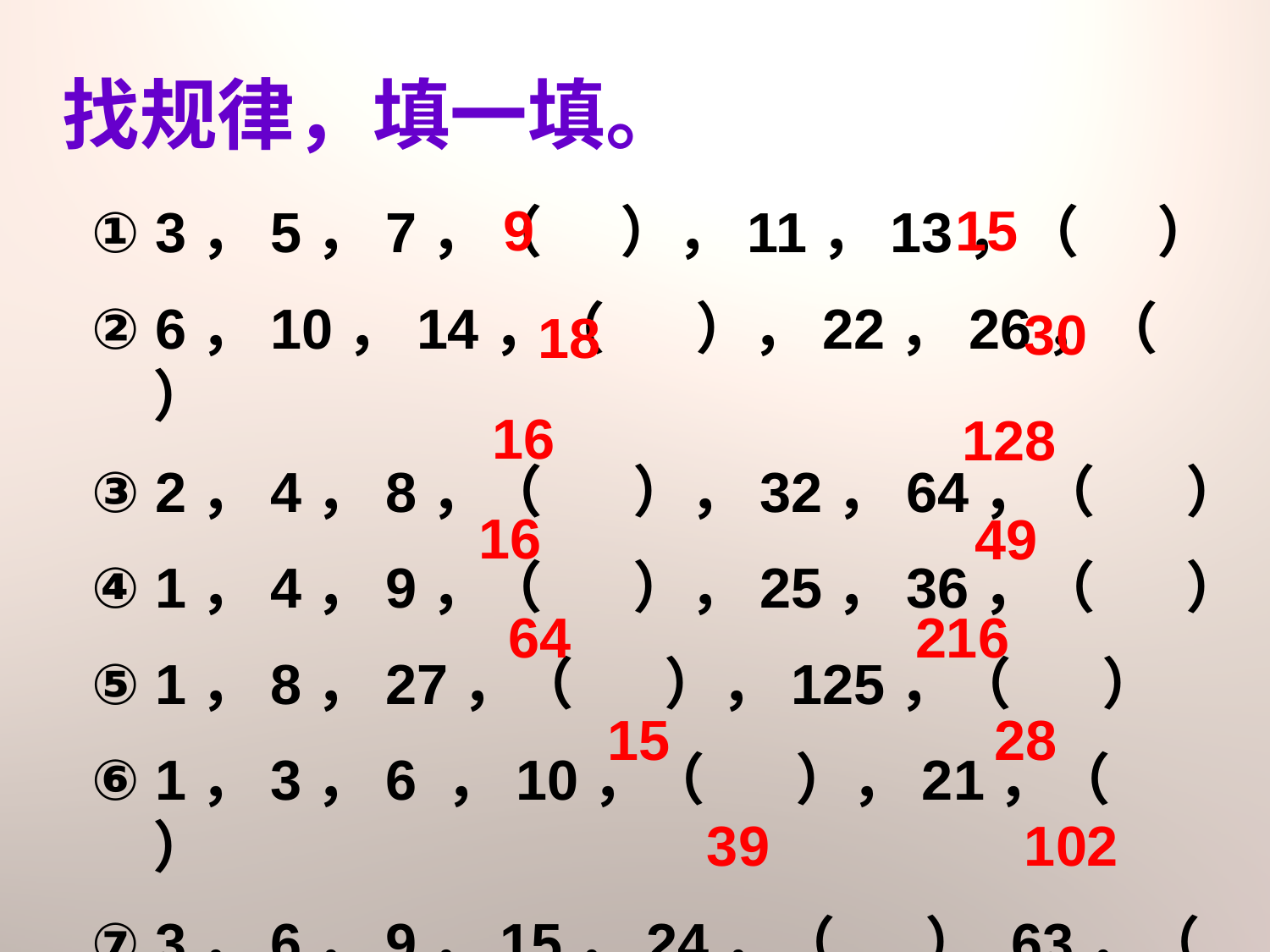

找规律，填一填。
  9
15
 3，5，7，（      ），11，13，（      ）
 6，10，14，（       ），22，26，（       ）
 2，4，8，（       ），32，64，（       ）
 1，4，9，（       ），25，36，（       ）
 1，8，27，（       ），125，（       ）
 1，3，6 ，10，（       ），21，（       ）
 3，6，9，15，24，（       ）,63，（       ）
30
18
16
128
16
49
64
216
15
28
39
102